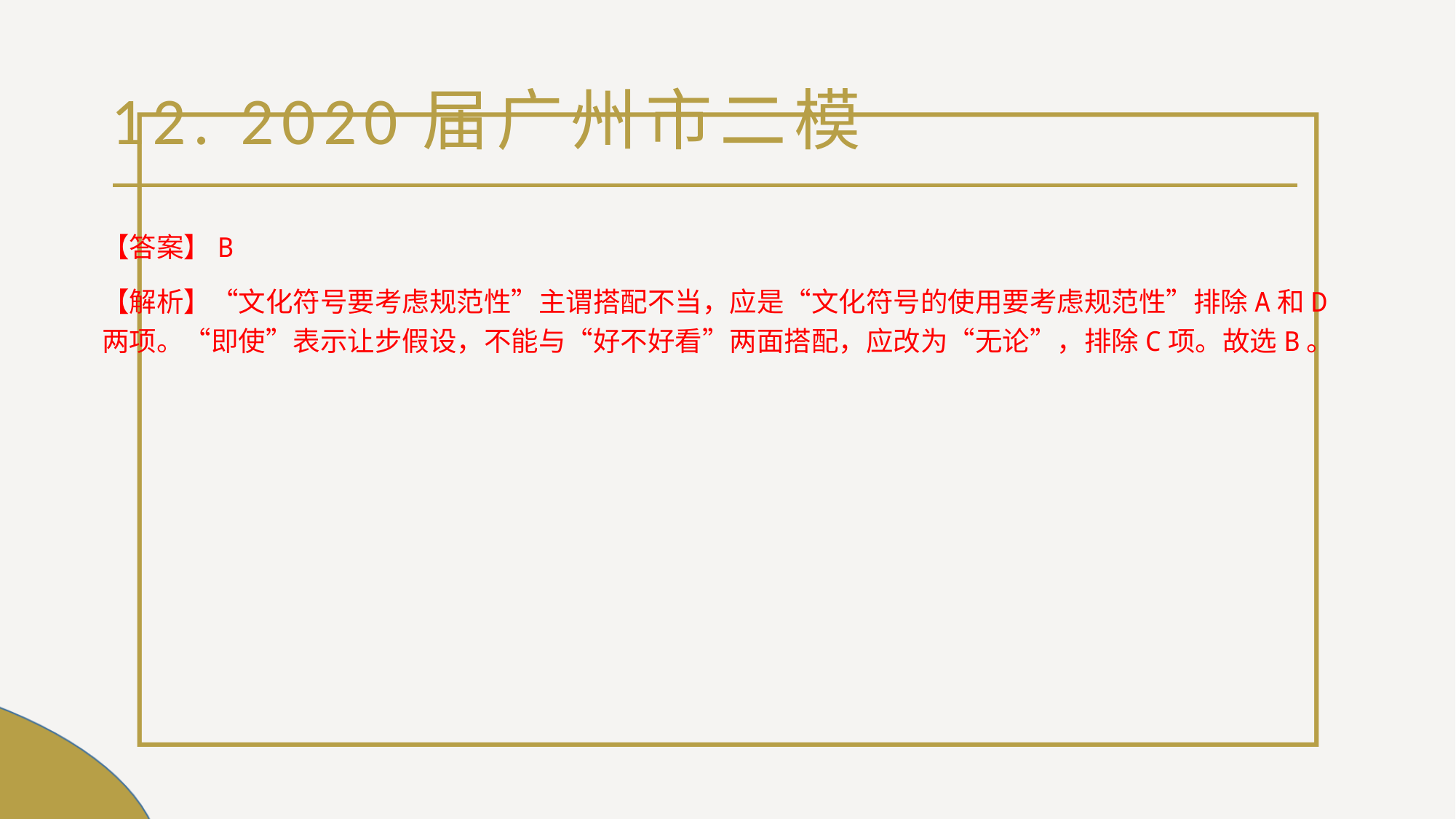

# 12. 2020届广州市二模
【答案】B
【解析】“文化符号要考虑规范性”主谓搭配不当，应是“文化符号的使用要考虑规范性”排除A和D两项。“即使”表示让步假设，不能与“好不好看”两面搭配，应改为“无论”，排除C项。故选B。